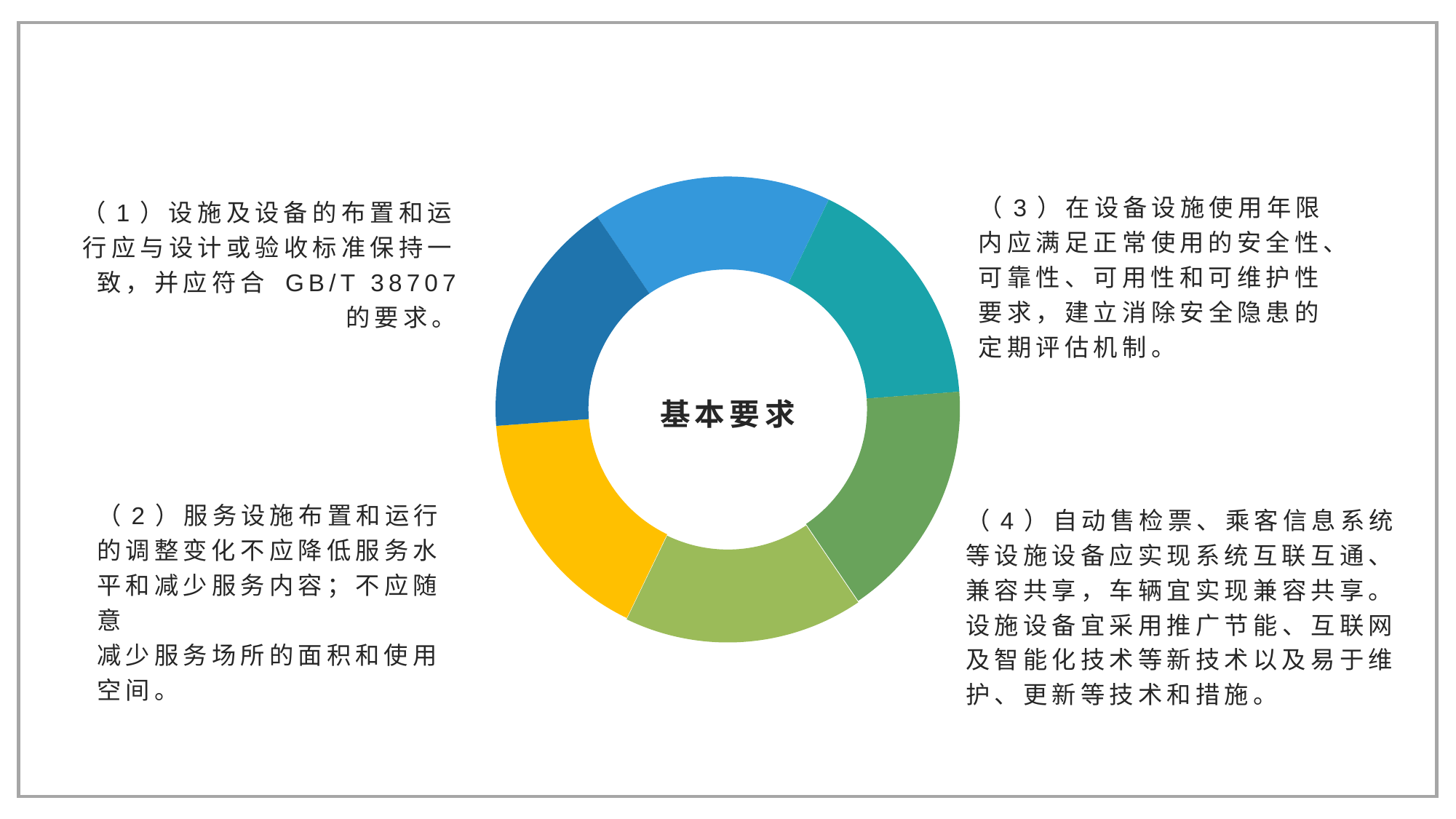

（3）在设备设施使用年限内应满足正常使用的安全性、可靠性、可用性和可维护性
要求，建立消除安全隐患的定期评估机制。
（1）设施及设备的布置和运行应与设计或验收标准保持一致，并应符合 GB/T 38707
的要求。

基本要求

（2）服务设施布置和运行的调整变化不应降低服务水平和减少服务内容；不应随意
减少服务场所的面积和使用空间。
（4）自动售检票、乘客信息系统等设施设备应实现系统互联互通、兼容共享，车辆宜实现兼容共享。设施设备宜采用推广节能、互联网及智能化技术等新技术以及易于维护、更新等技术和措施。